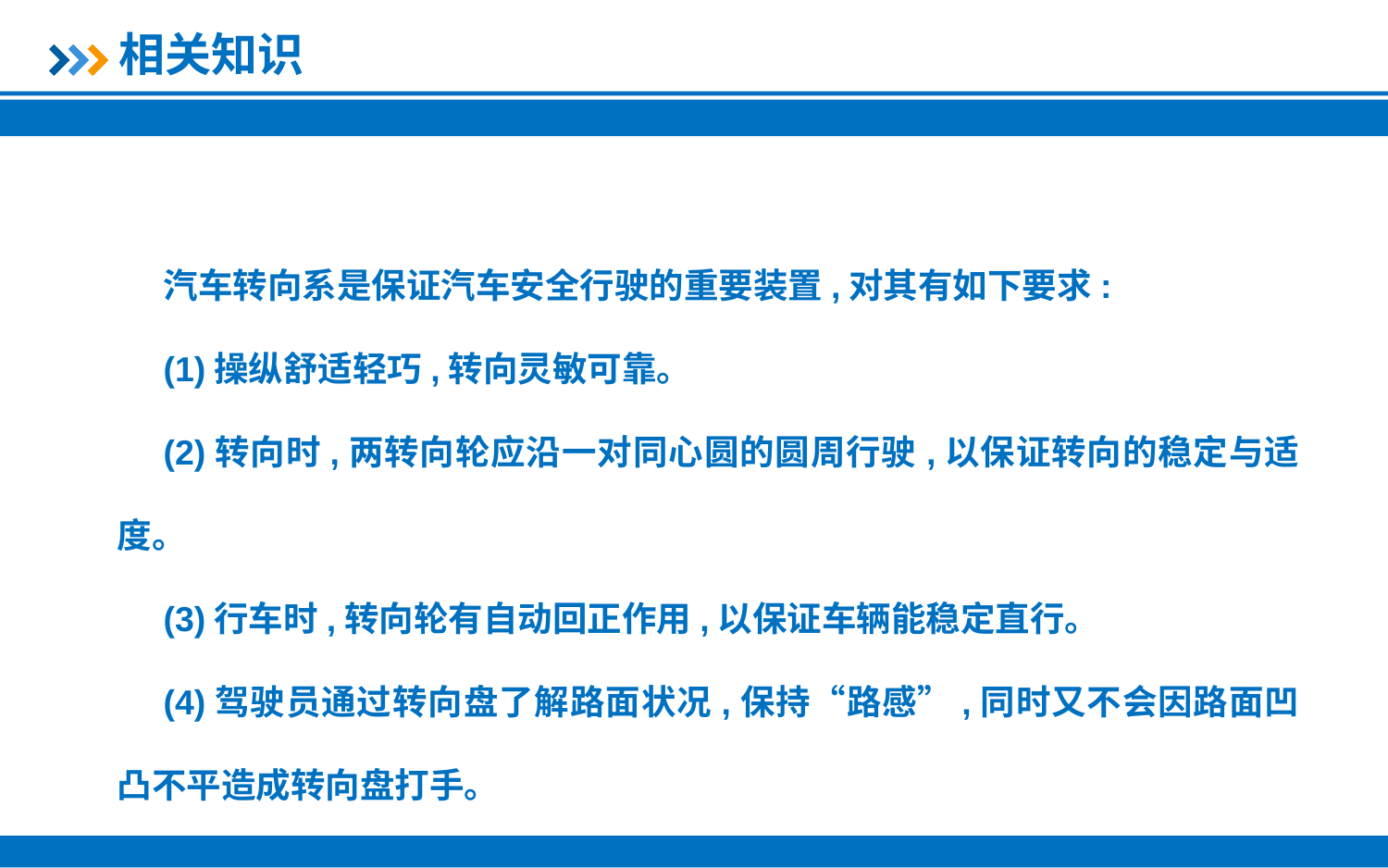

相关知识
汽车转向系是保证汽车安全行驶的重要装置,对其有如下要求:
(1)操纵舒适轻巧,转向灵敏可靠。
(2)转向时,两转向轮应沿一对同心圆的圆周行驶,以保证转向的稳定与适度。
(3)行车时,转向轮有自动回正作用,以保证车辆能稳定直行。
(4)驾驶员通过转向盘了解路面状况,保持“路感”,同时又不会因路面凹凸不平造成转向盘打手。